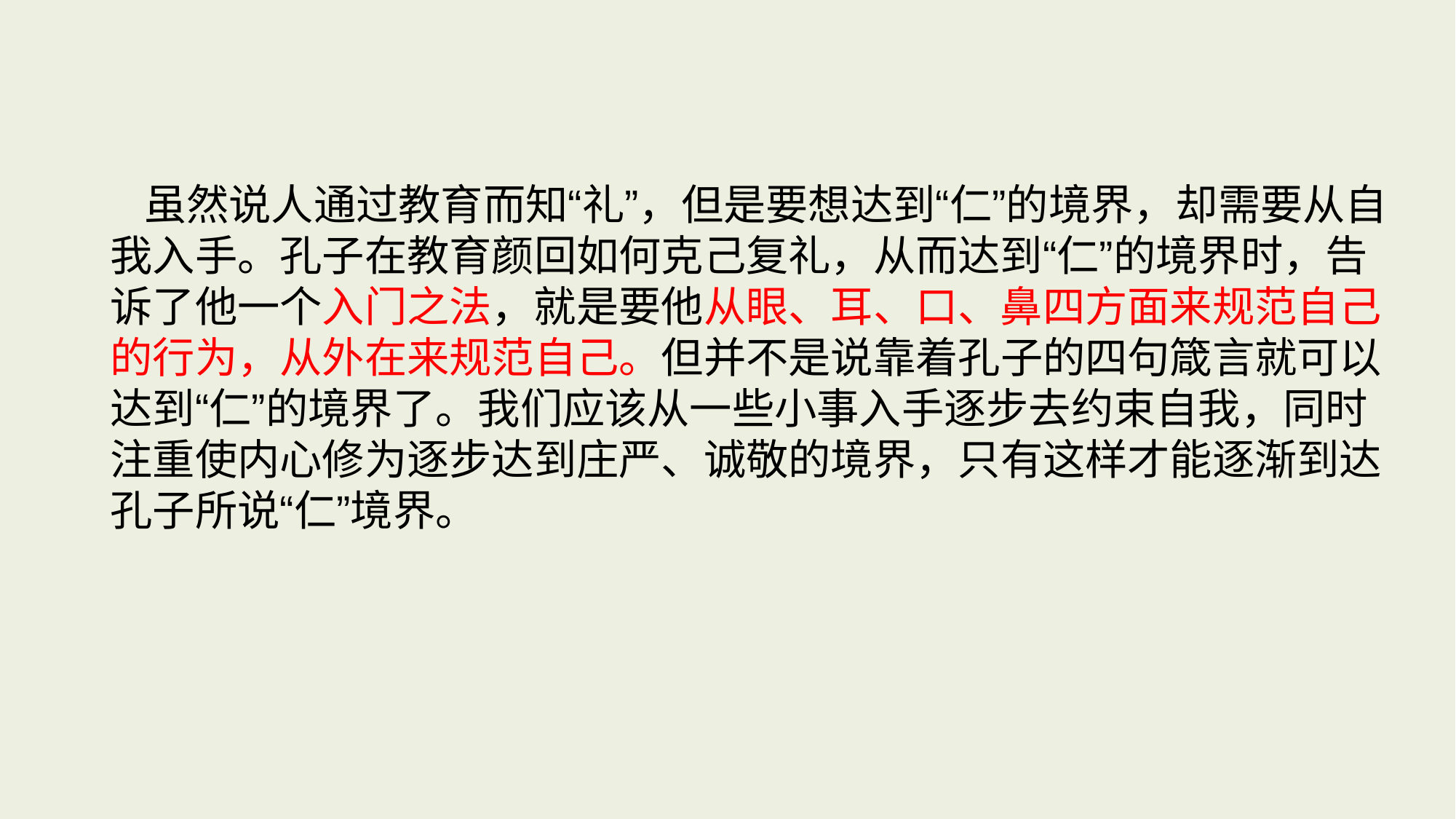

虽然说人通过教育而知“礼”，但是要想达到“仁”的境界，却需要从自我入手。孔子在教育颜回如何克己复礼，从而达到“仁”的境界时，告诉了他一个入门之法，就是要他从眼、耳、口、鼻四方面来规范自己的行为，从外在来规范自己。但并不是说靠着孔子的四句箴言就可以达到“仁”的境界了。我们应该从一些小事入手逐步去约束自我，同时注重使内心修为逐步达到庄严、诚敬的境界，只有这样才能逐渐到达孔子所说“仁”境界。